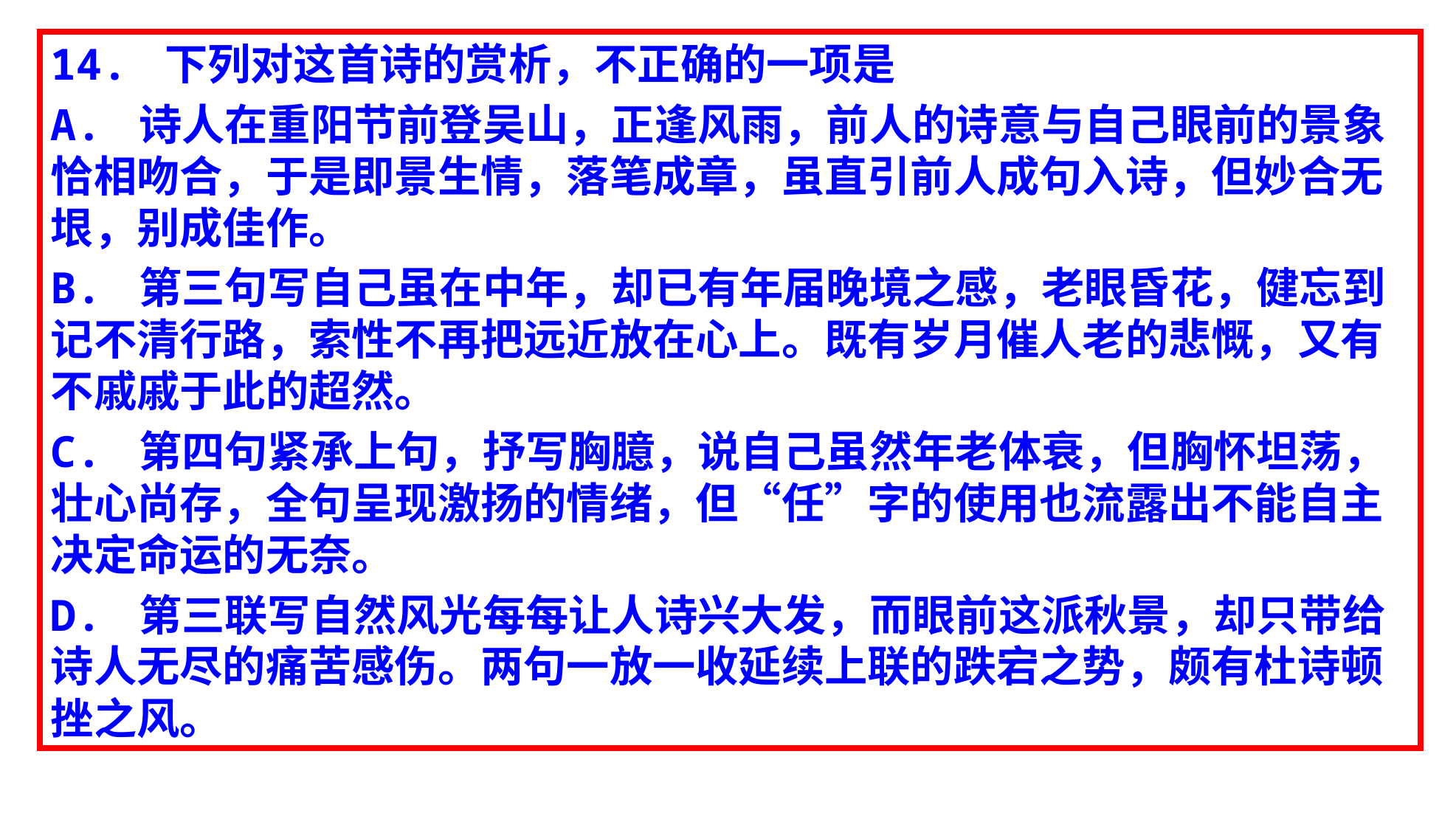

14. 下列对这首诗的赏析，不正确的一项是
A. 诗人在重阳节前登吴山，正逢风雨，前人的诗意与自己眼前的景象恰相吻合，于是即景生情，落笔成章，虽直引前人成句入诗，但妙合无垠，别成佳作。
B. 第三句写自己虽在中年，却已有年届晚境之感，老眼昏花，健忘到记不清行路，索性不再把远近放在心上。既有岁月催人老的悲慨，又有不戚戚于此的超然。
C. 第四句紧承上句，抒写胸臆，说自己虽然年老体衰，但胸怀坦荡，壮心尚存，全句呈现激扬的情绪，但“任”字的使用也流露出不能自主决定命运的无奈。
D. 第三联写自然风光每每让人诗兴大发，而眼前这派秋景，却只带给诗人无尽的痛苦感伤。两句一放一收延续上联的跌宕之势，颇有杜诗顿挫之风。